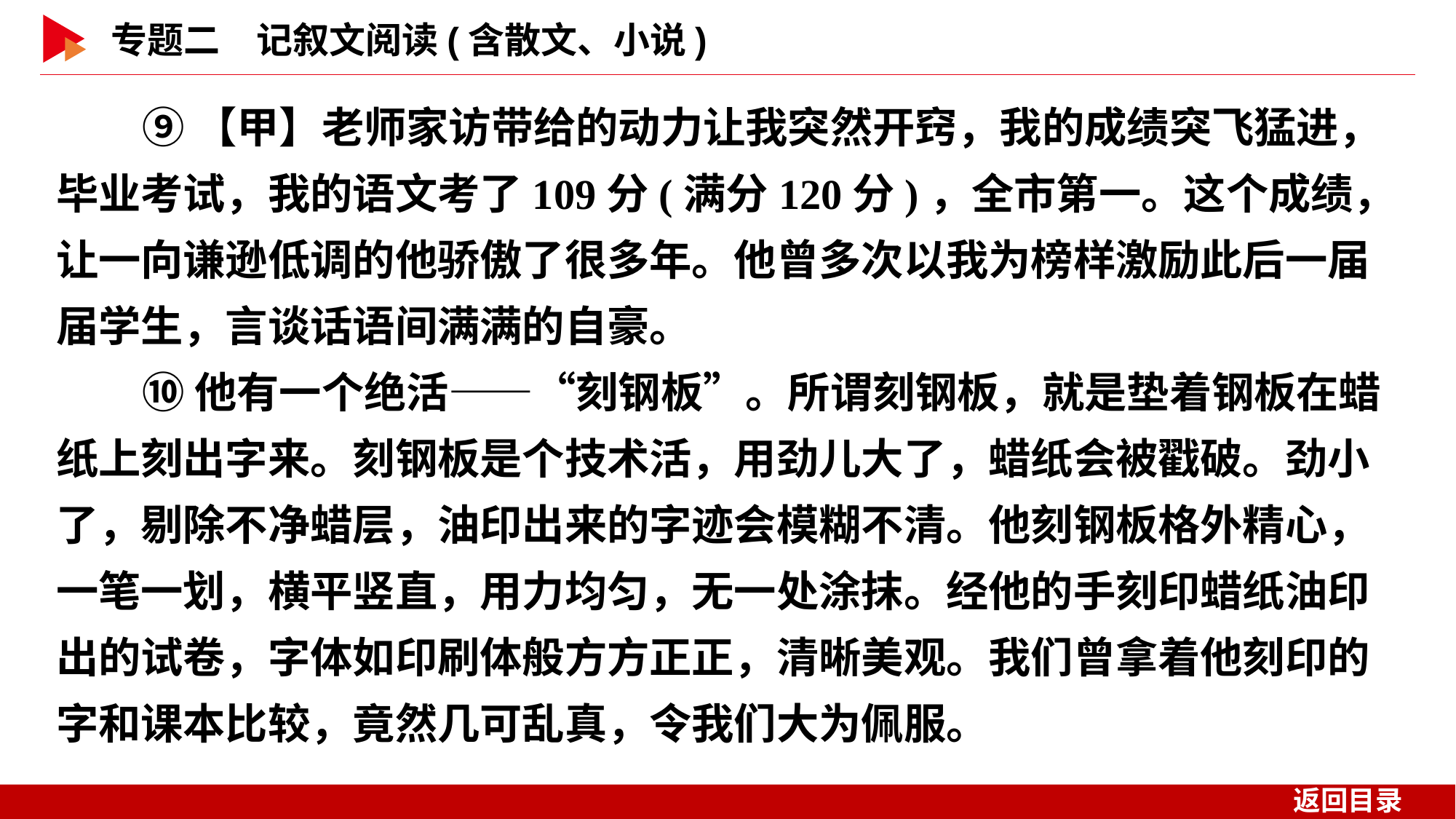

⑨【甲】老师家访带给的动力让我突然开窍，我的成绩突飞猛进，毕业考试，我的语文考了109分(满分120分)，全市第一。这个成绩，让一向谦逊低调的他骄傲了很多年。他曾多次以我为榜样激励此后一届届学生，言谈话语间满满的自豪。
⑩他有一个绝活——“刻钢板”。所谓刻钢板，就是垫着钢板在蜡纸上刻出字来。刻钢板是个技术活，用劲儿大了，蜡纸会被戳破。劲小了，剔除不净蜡层，油印出来的字迹会模糊不清。他刻钢板格外精心，一笔一划，横平竖直，用力均匀，无一处涂抹。经他的手刻印蜡纸油印出的试卷，字体如印刷体般方方正正，清晰美观。我们曾拿着他刻印的字和课本比较，竟然几可乱真，令我们大为佩服。